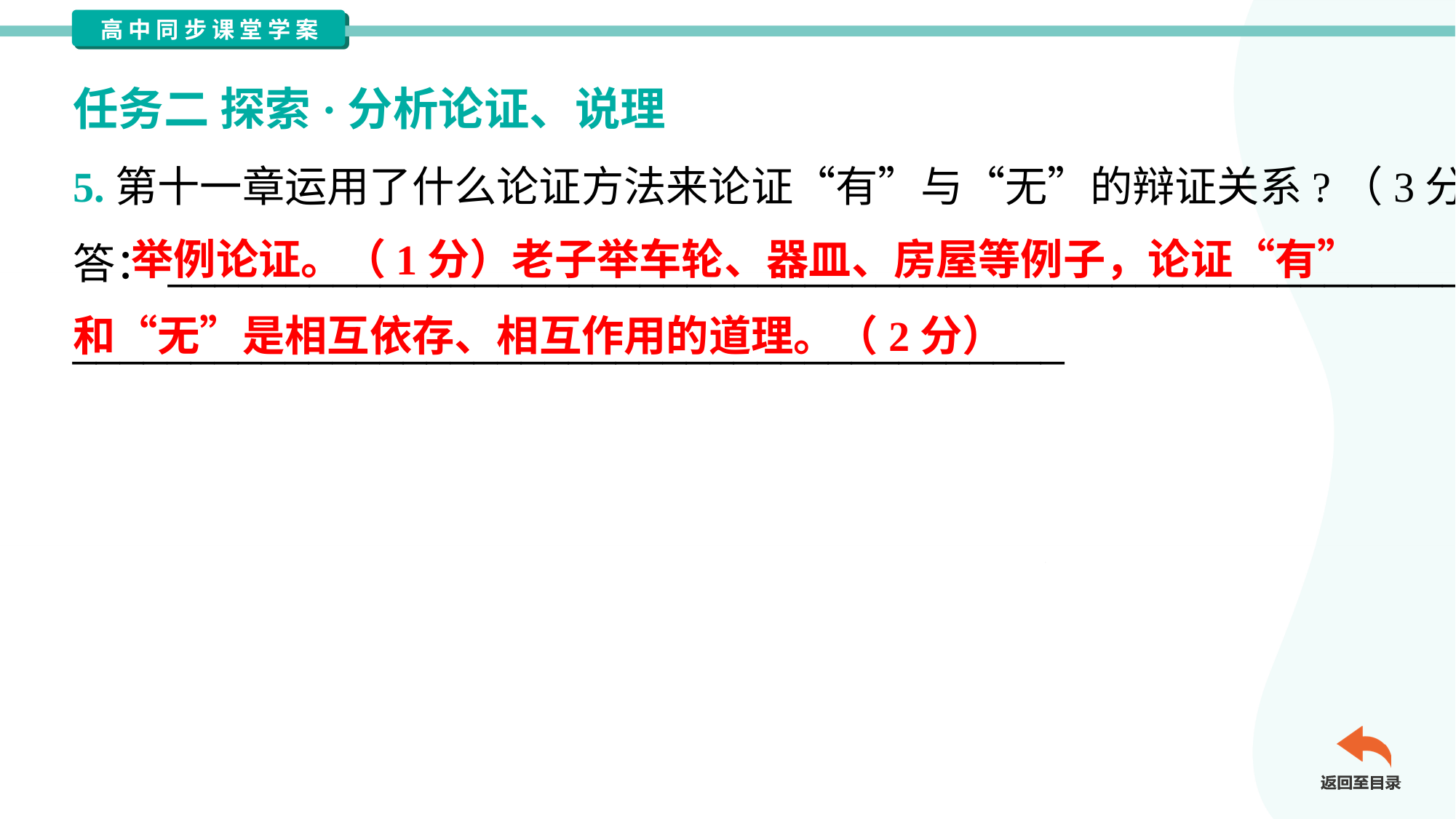

任务二 探索·分析论证、说理
5.第十一章运用了什么论证方法来论证“有”与“无”的辩证关系?（3分）
答：_________________________________________________________
__________________________________________
     举例论证。（1分）老子举车轮、器皿、房屋等例子，论证“有” 和“无”是相互依存、相互作用的道理。（2分）